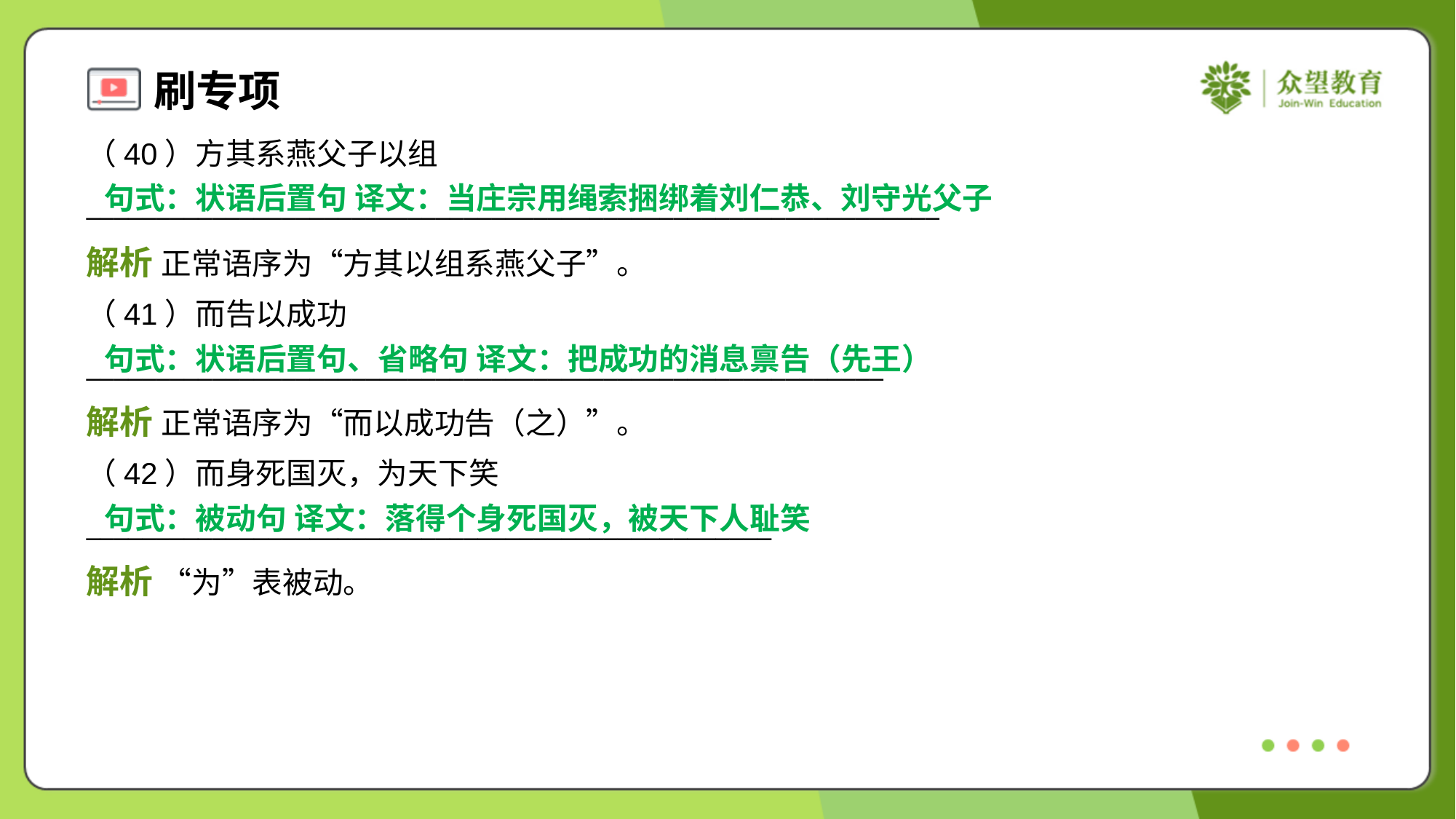

（40）方其系燕父子以组
_____________________________________________________________
句式：状语后置句 译文：当庄宗用绳索捆绑着刘仁恭、刘守光父子
解析 正常语序为“方其以组系燕父子”。
（41）而告以成功
_________________________________________________________
句式：状语后置句、省略句 译文：把成功的消息禀告（先王）
解析 正常语序为“而以成功告（之）”。
（42）而身死国灭，为天下笑
_________________________________________________
句式：被动句 译文：落得个身死国灭，被天下人耻笑
解析 “为”表被动。